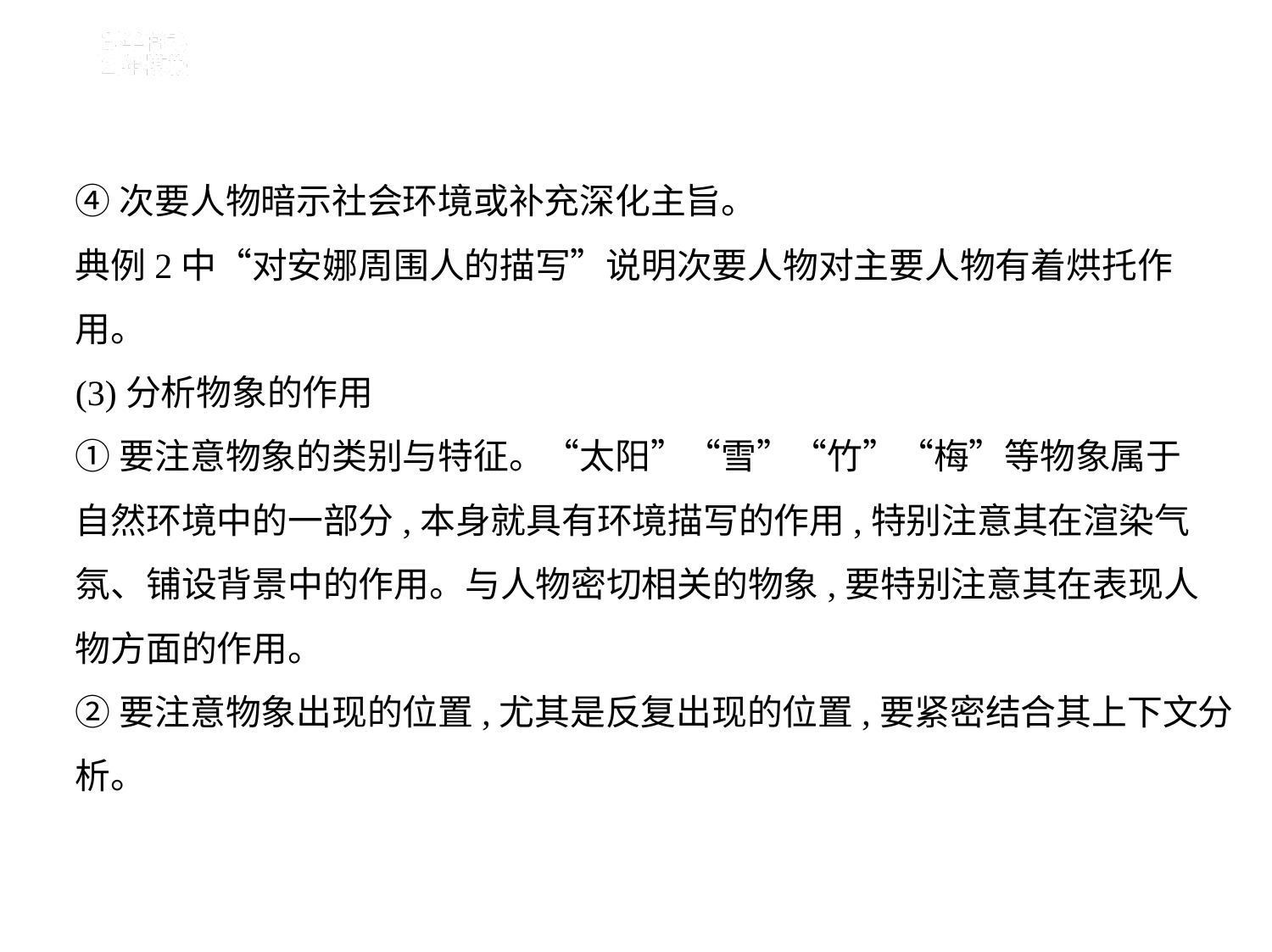

④次要人物暗示社会环境或补充深化主旨。
典例2中“对安娜周围人的描写”说明次要人物对主要人物有着烘托作
用。
(3)分析物象的作用
①要注意物象的类别与特征。“太阳”“雪”“竹”“梅”等物象属于
自然环境中的一部分,本身就具有环境描写的作用,特别注意其在渲染气
氛、铺设背景中的作用。与人物密切相关的物象,要特别注意其在表现人
物方面的作用。
②要注意物象出现的位置,尤其是反复出现的位置,要紧密结合其上下文分
析。